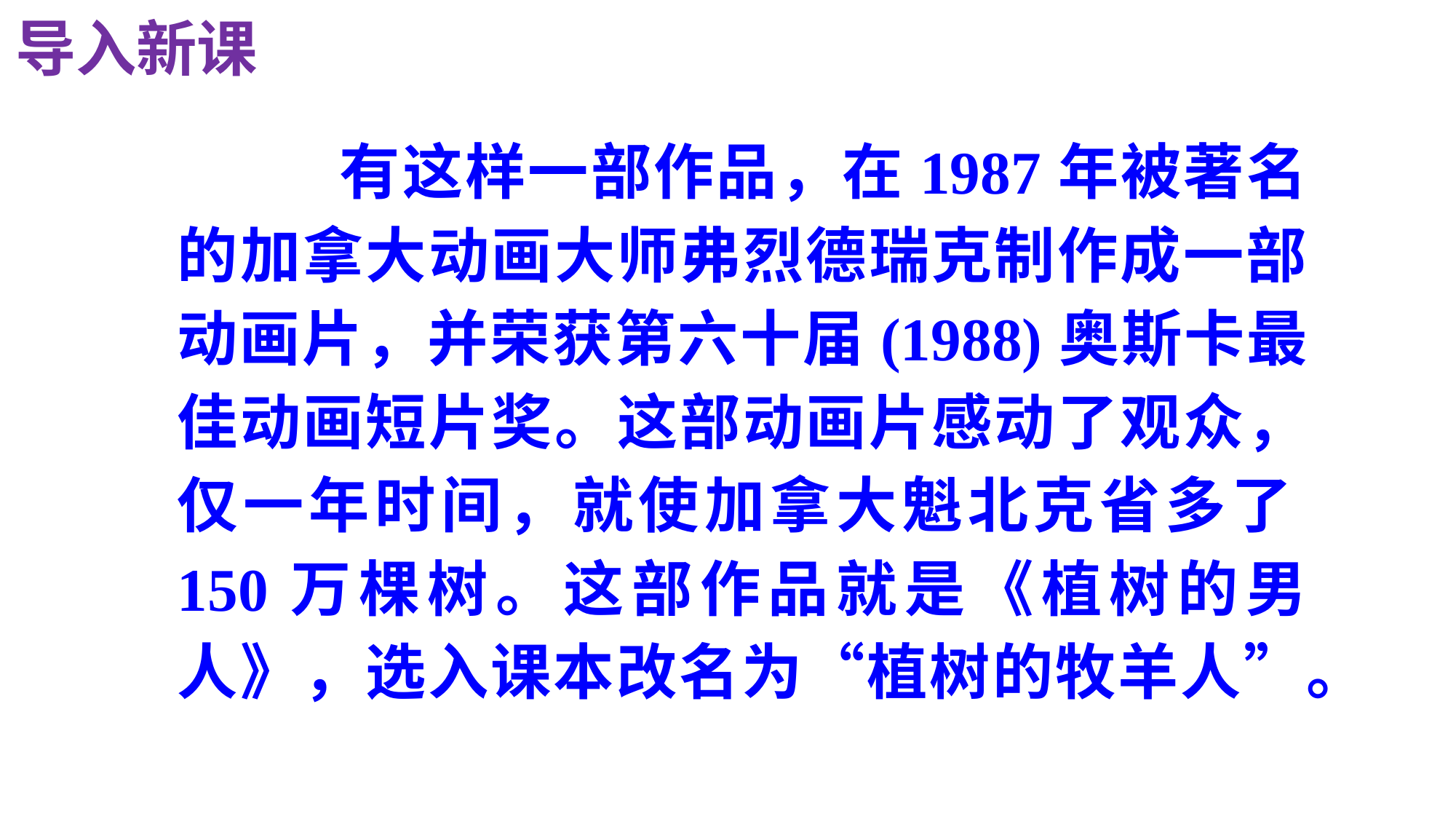

导入新课
         有这样一部作品，在1987年被著名的加拿大动画大师弗烈德瑞克制作成一部动画片，并荣获第六十届(1988)奥斯卡最佳动画短片奖。这部动画片感动了观众，仅一年时间，就使加拿大魁北克省多了150万棵树。这部作品就是《植树的男人》，选入课本改名为“植树的牧羊人”。